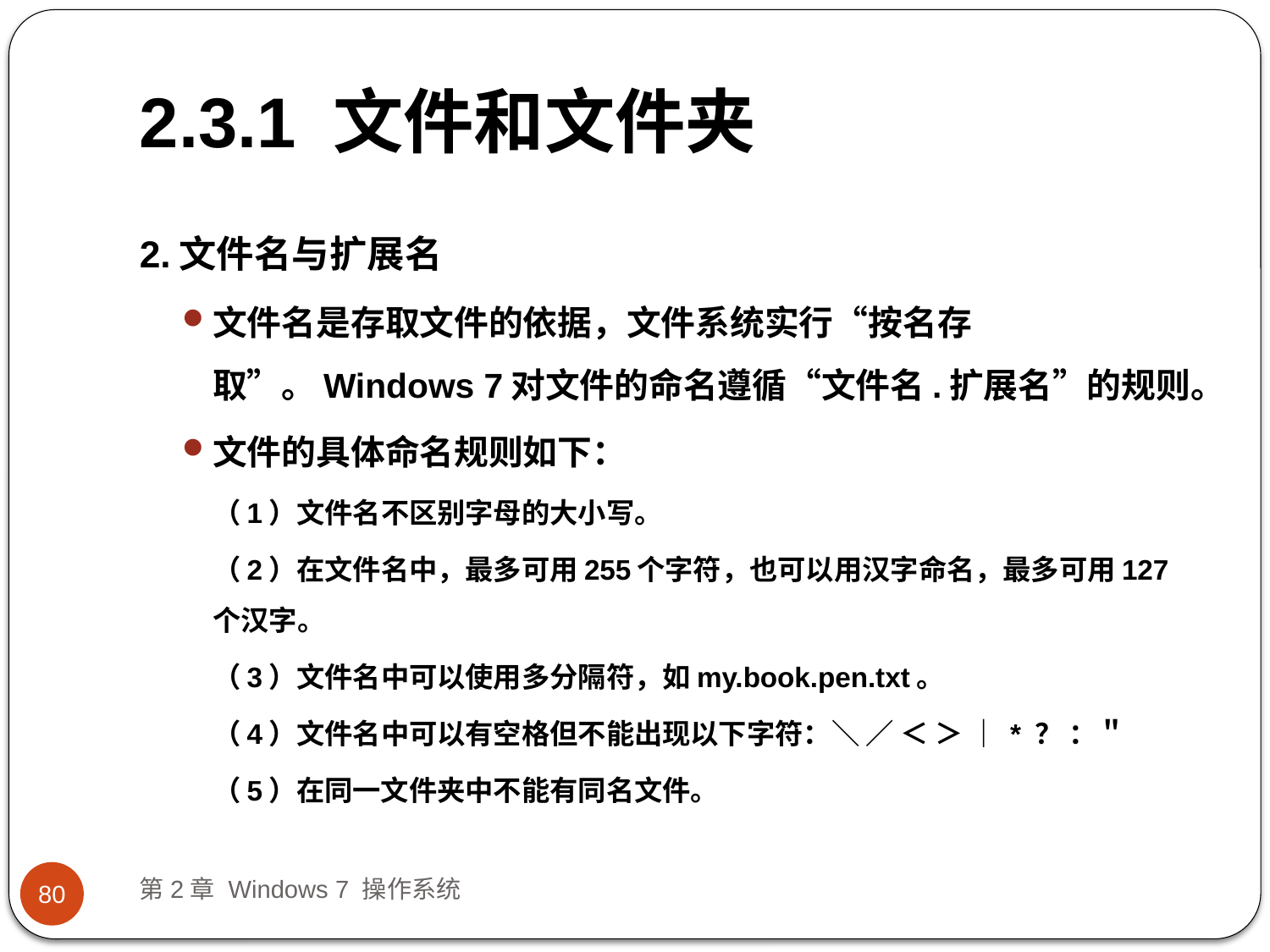

# 2.3.1 文件和文件夹
2.文件名与扩展名
文件名是存取文件的依据，文件系统实行“按名存取”。Windows 7对文件的命名遵循“文件名.扩展名”的规则。
文件的具体命名规则如下：
（1）文件名不区别字母的大小写。
（2）在文件名中，最多可用255个字符，也可以用汉字命名，最多可用127个汉字。
（3）文件名中可以使用多分隔符，如my.book.pen.txt。
（4）文件名中可以有空格但不能出现以下字符：＼ ／ ＜ ＞ ｜ * ？ ：＂
（5）在同一文件夹中不能有同名文件。

第2章 Windows 7 操作系统
80